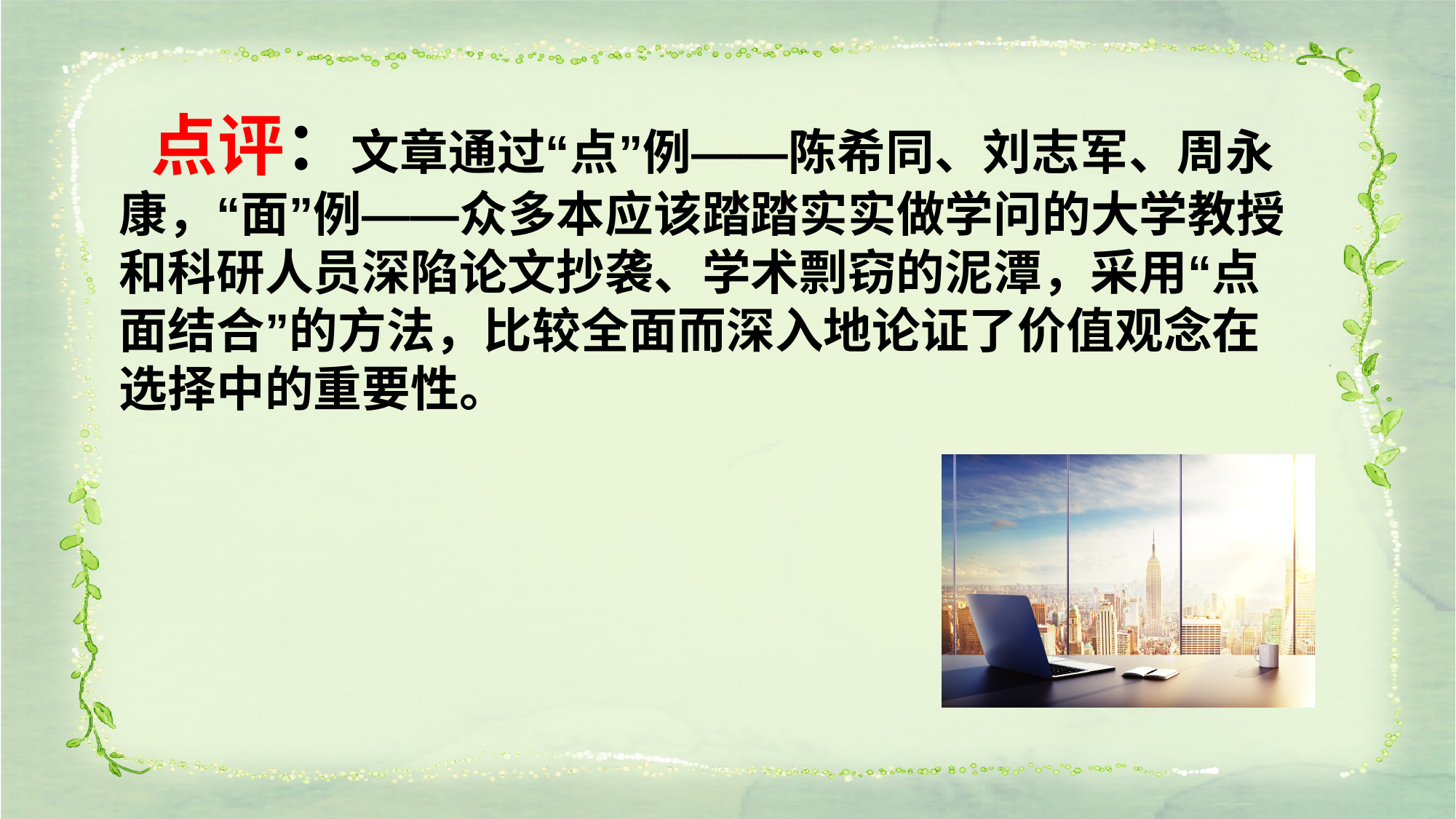

点评：文章通过“点”例——陈希同、刘志军、周永康，“面”例——众多本应该踏踏实实做学问的大学教授和科研人员深陷论文抄袭、学术剽窃的泥潭，采用“点面结合”的方法，比较全面而深入地论证了价值观念在选择中的重要性。